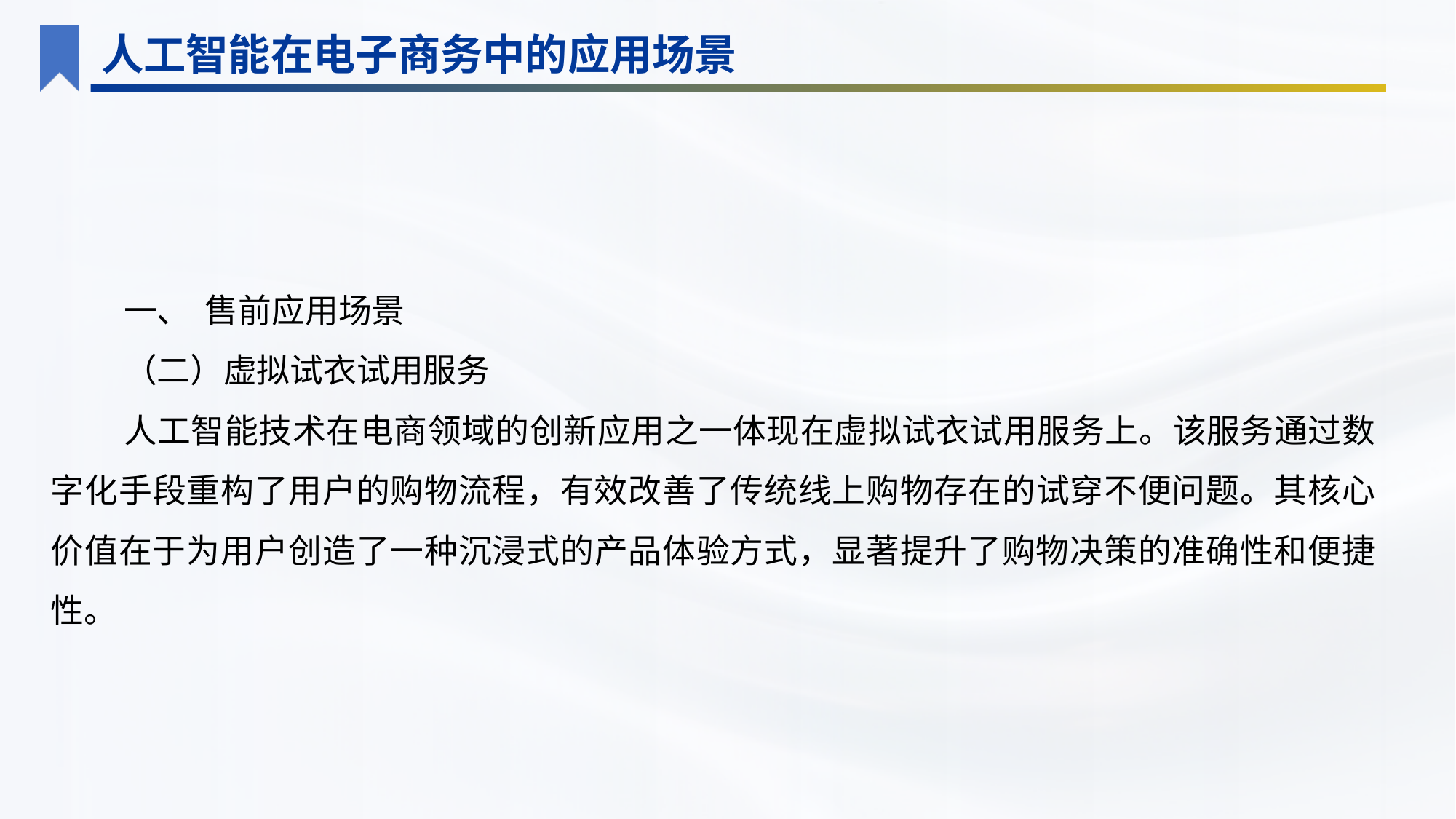

人工智能在电子商务中的应用场景
一、  售前应用场景
（二）虚拟试衣试用服务
人工智能技术在电商领域的创新应用之一体现在虚拟试衣试用服务上。该服务通过数字化手段重构了用户的购物流程，有效改善了传统线上购物存在的试穿不便问题。其核心价值在于为用户创造了一种沉浸式的产品体验方式，显著提升了购物决策的准确性和便捷性。